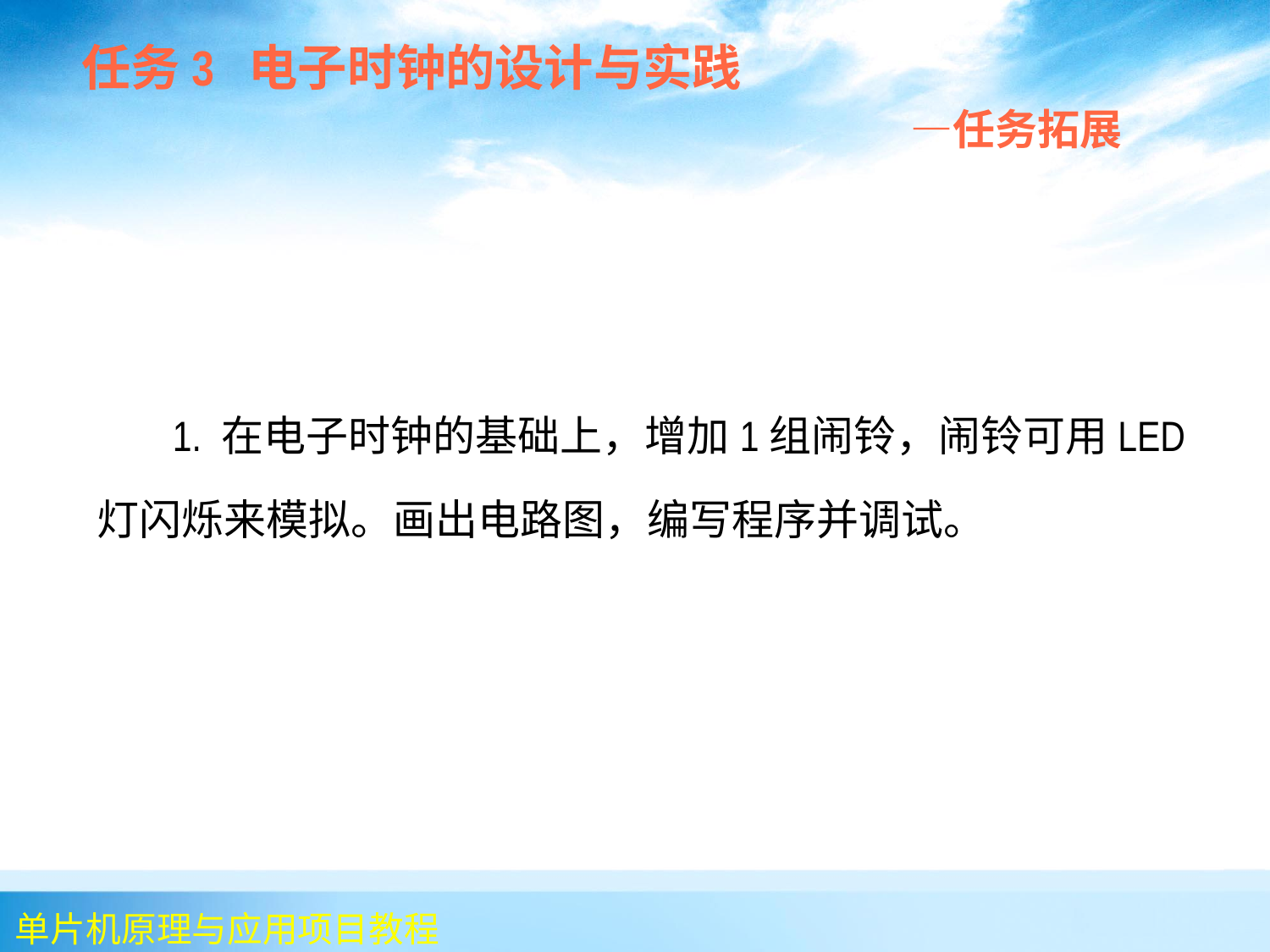

任务3  电子时钟的设计与实践
                                                                              —任务拓展

            1. 在电子时钟的基础上，增加1组闹铃，闹铃可用LED灯闪烁来模拟。画出电路图，编写程序并调试。